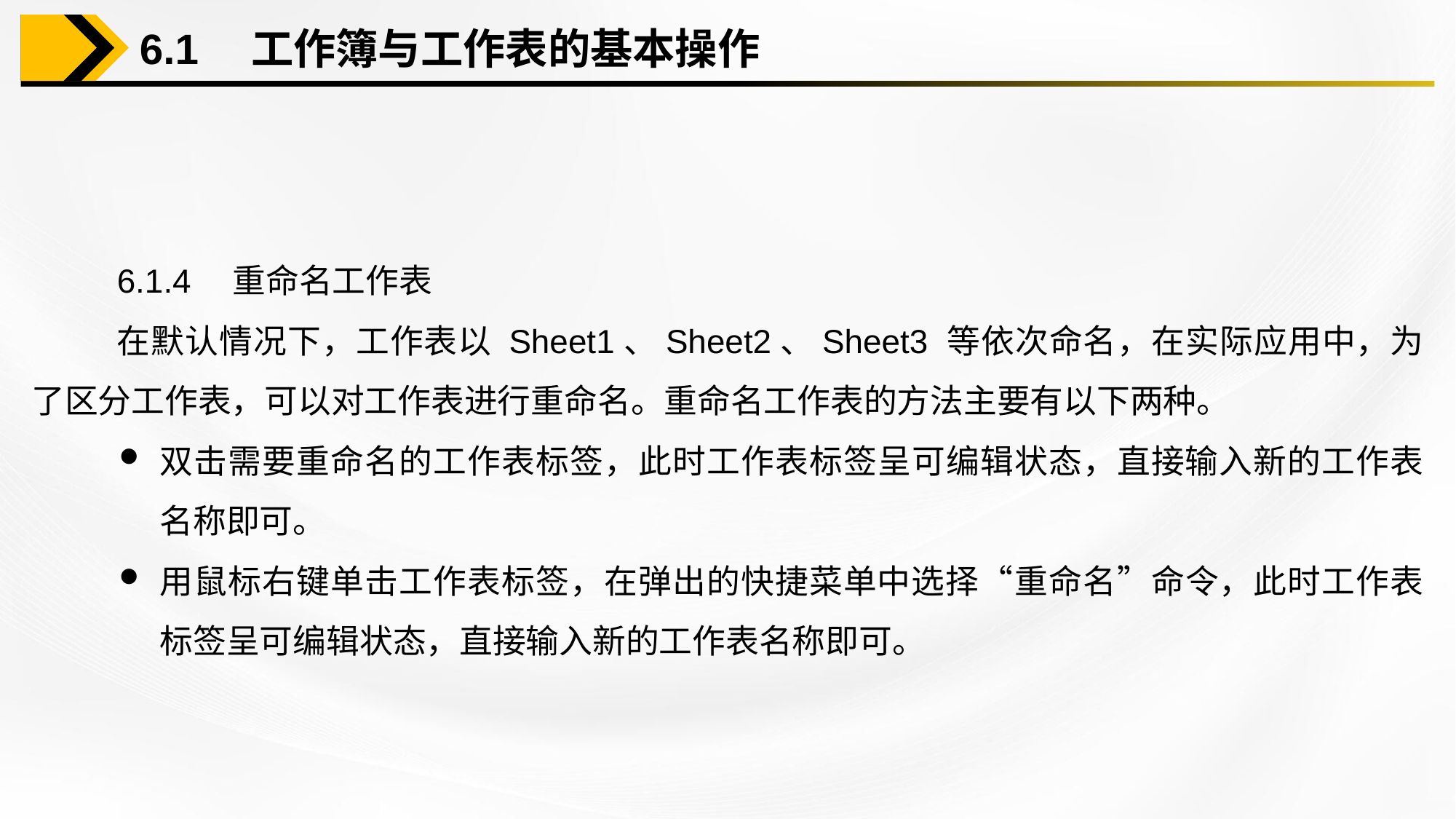

6.1　工作簿与工作表的基本操作
6.1.4　重命名工作表
在默认情况下，工作表以 Sheet1、Sheet2、Sheet3 等依次命名，在实际应用中，为了区分工作表，可以对工作表进行重命名。重命名工作表的方法主要有以下两种。
双击需要重命名的工作表标签，此时工作表标签呈可编辑状态，直接输入新的工作表名称即可。
用鼠标右键单击工作表标签，在弹出的快捷菜单中选择“重命名”命令，此时工作表标签呈可编辑状态，直接输入新的工作表名称即可。